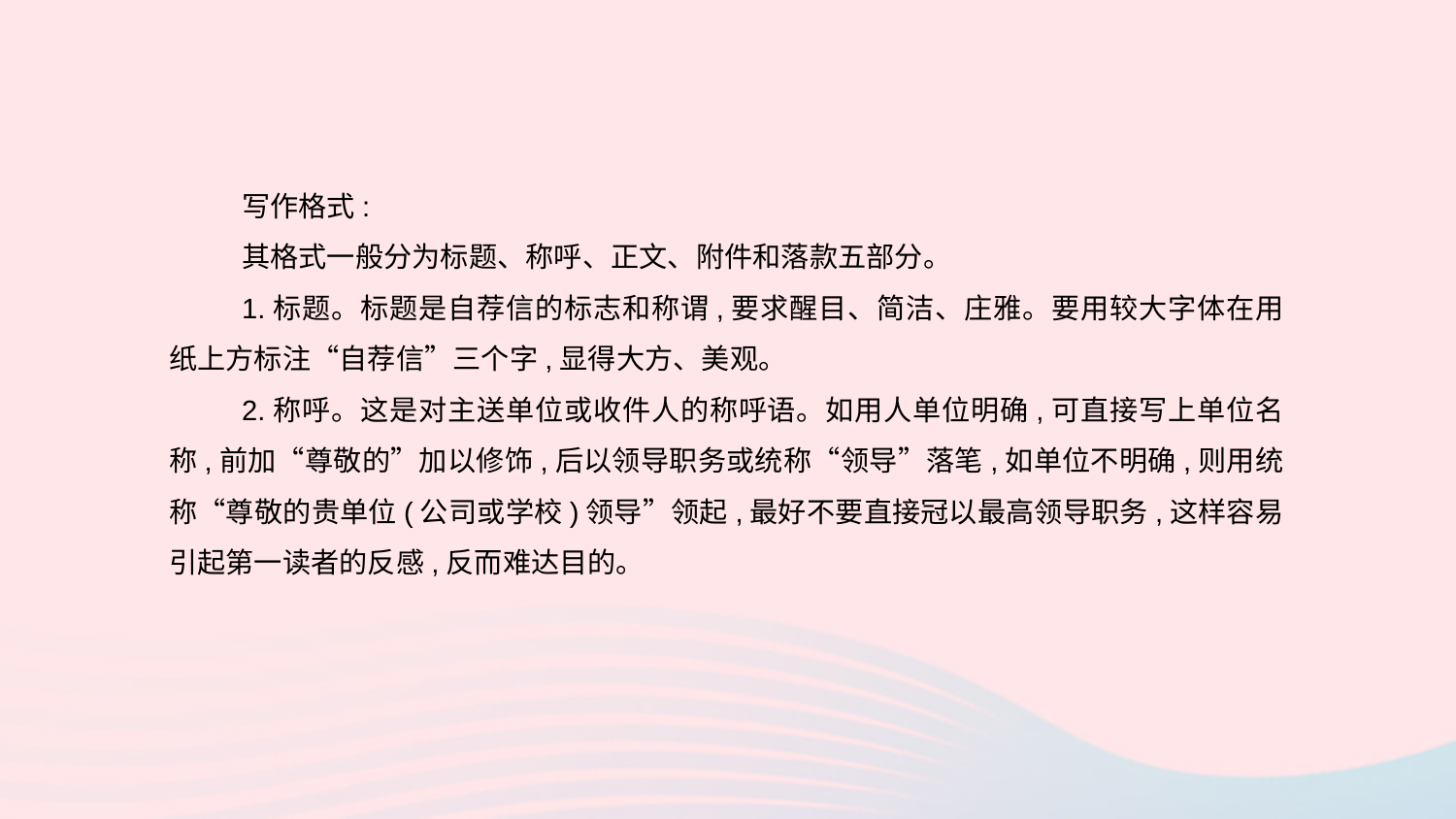

写作格式:
其格式一般分为标题、称呼、正文、附件和落款五部分。
1.标题。标题是自荐信的标志和称谓,要求醒目、简洁、庄雅。要用较大字体在用纸上方标注“自荐信”三个字,显得大方、美观。
2.称呼。这是对主送单位或收件人的称呼语。如用人单位明确,可直接写上单位名称,前加“尊敬的”加以修饰,后以领导职务或统称“领导”落笔,如单位不明确,则用统称“尊敬的贵单位(公司或学校)领导”领起,最好不要直接冠以最高领导职务,这样容易引起第一读者的反感,反而难达目的。